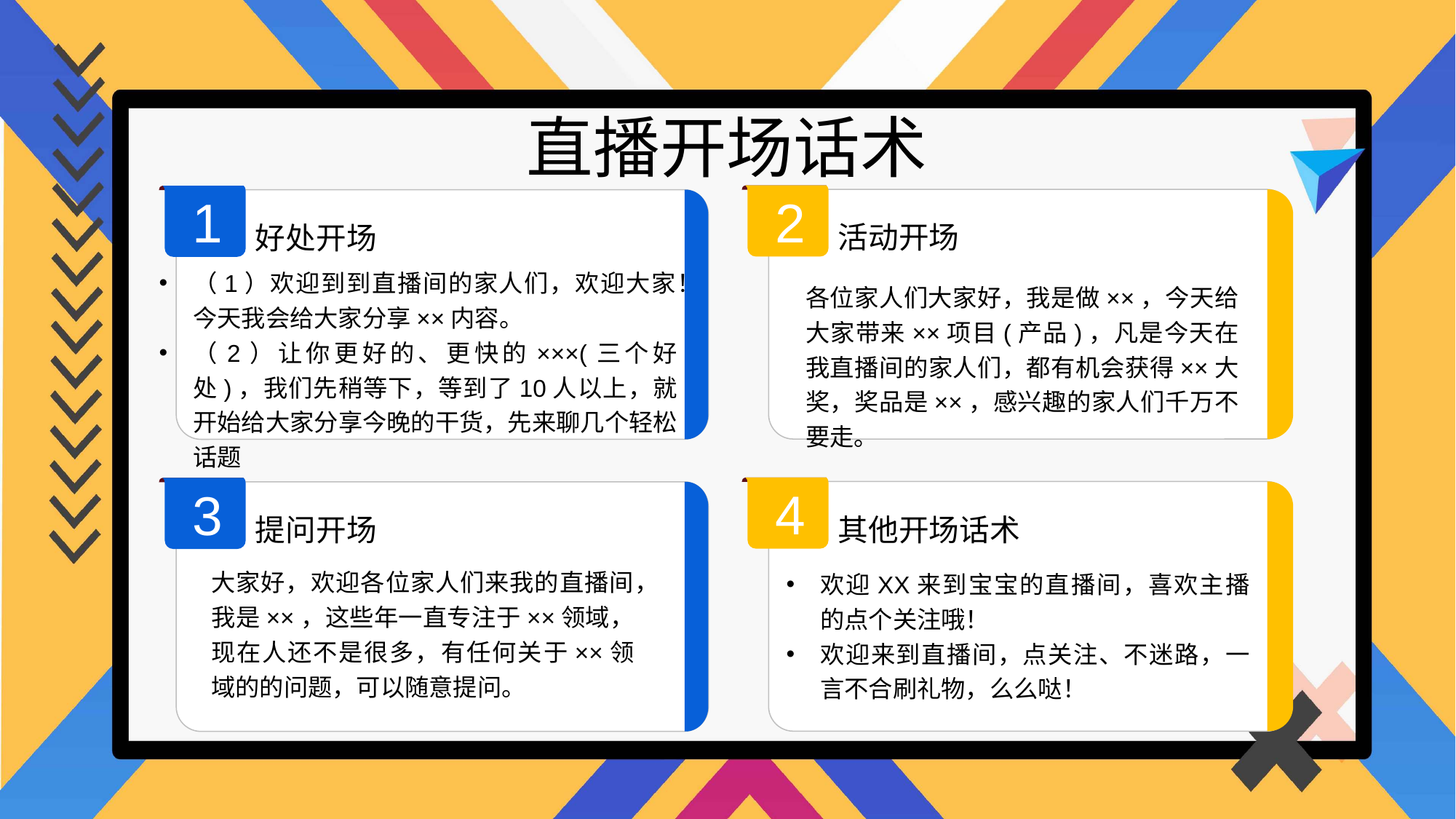

直播开场话术
2
1

活动开场
好处开场
（1）欢迎到到直播间的家人们，欢迎大家！今天我会给大家分享××内容。
（2）让你更好的、更快的×××(三个好处)，我们先稍等下，等到了10人以上，就开始给大家分享今晚的干货，先来聊几个轻松话题
各位家人们大家好，我是做××，今天给大家带来××项目(产品)，凡是今天在我直播间的家人们，都有机会获得××大奖，奖品是××，感兴趣的家人们千万不要走。
4
3

其他开场话术
提问开场
大家好，欢迎各位家人们来我的直播间，我是××，这些年一直专注于××领域，现在人还不是很多，有任何关于××领域的的问题，可以随意提问。
欢迎XX来到宝宝的直播间，喜欢主播的点个关注哦！
欢迎来到直播间，点关注、不迷路，一言不合刷礼物，么么哒！